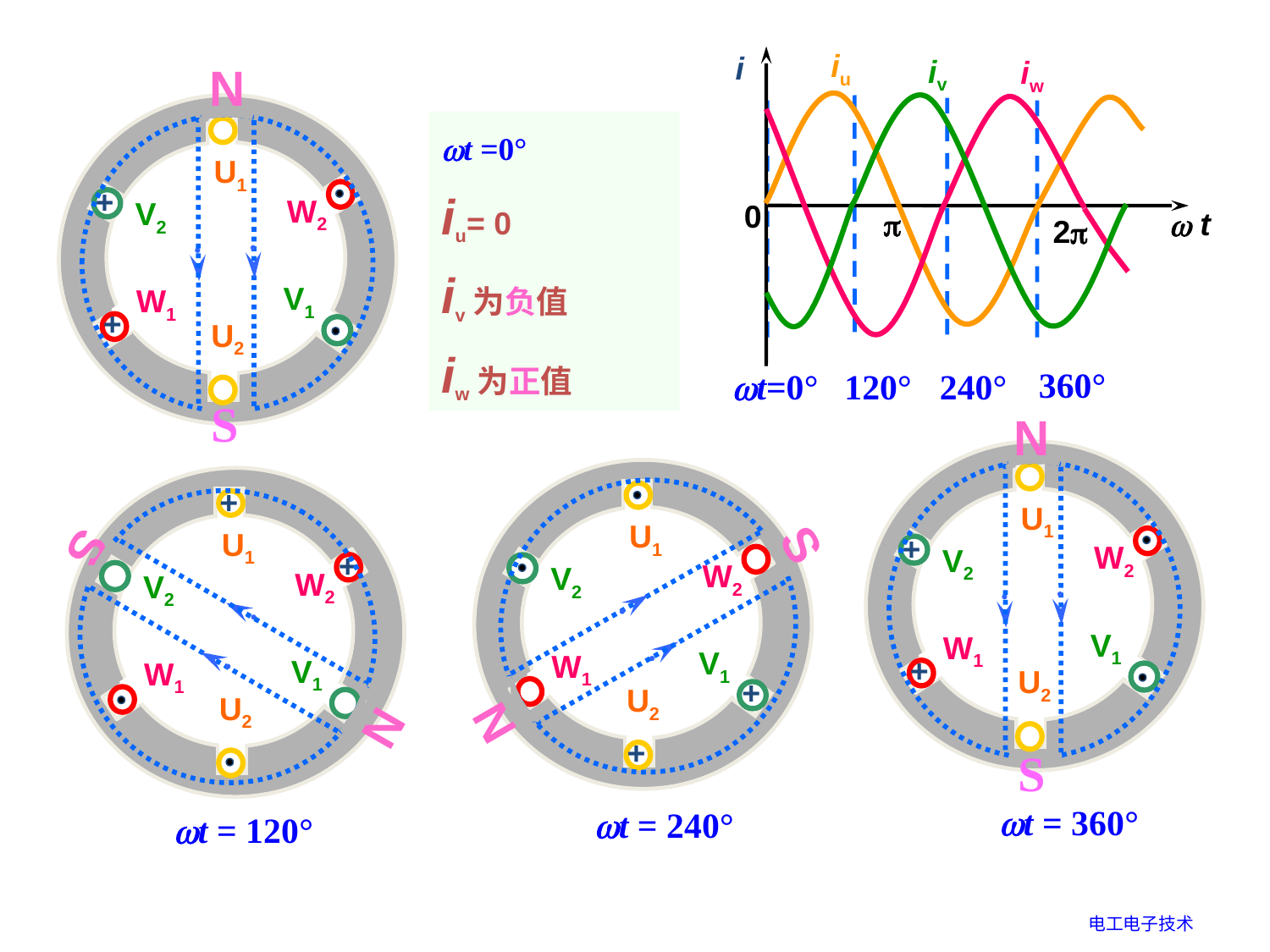

iu
i

iv

0
π
ω t

2π
iw

N

U1

W2

V2

V1
W1

U2

+

+

ωt =0°
iu= 0
iv为负值
iw为正值

360°
120°
240°
ωt=0°
S
N

U1

W2

V2

V1
W1

U2

+

+

U1

W2

V2

V1
W1

U2

+
+

U1

W2

V2

V1
W1

U2

+
+

S
S
N
N
S
ωt = 360°
ωt = 240°
ωt = 120°
电工电子技术